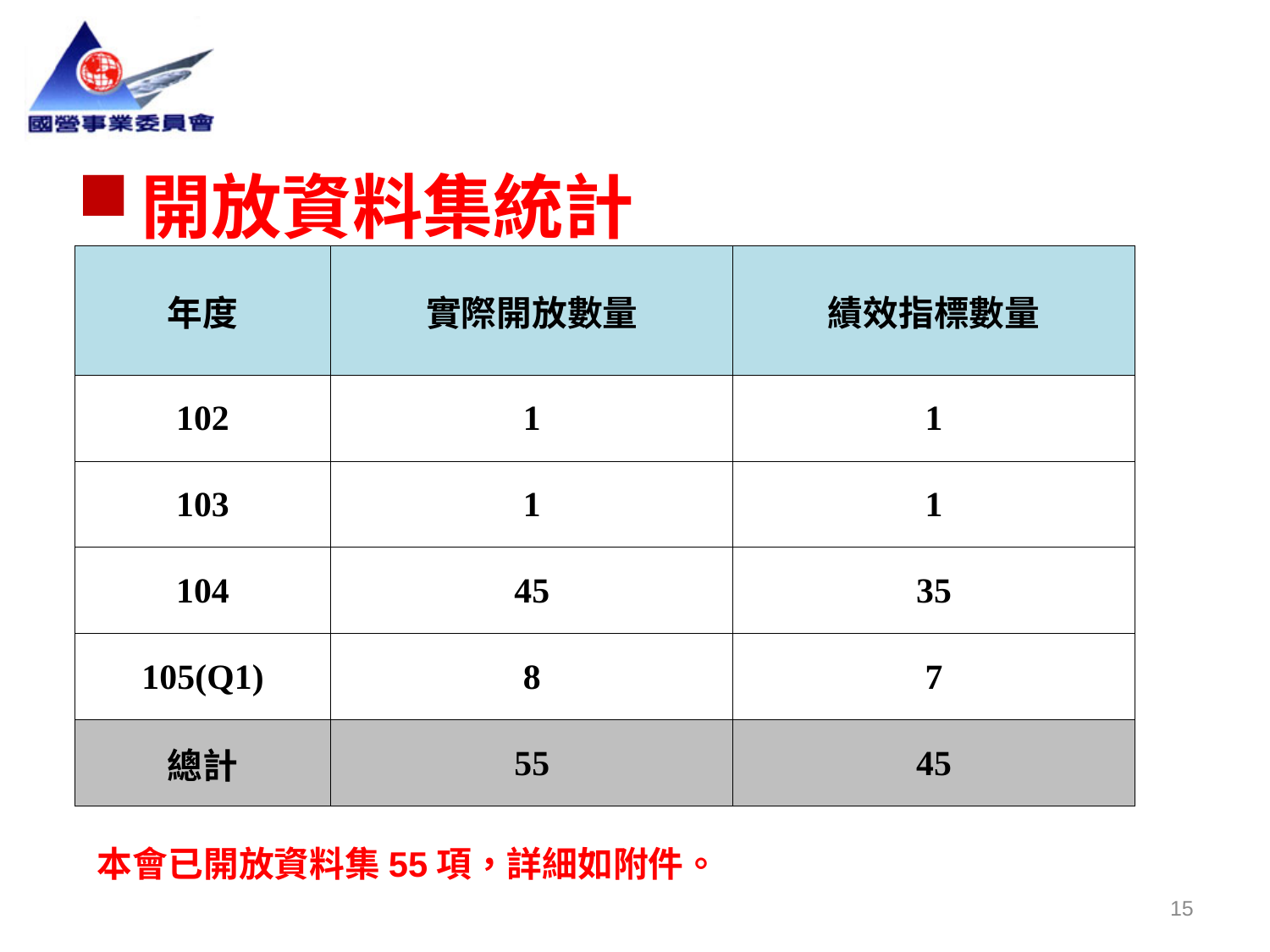

開放資料集統計

| 年度 | 實際開放數量 | 績效指標數量 |
| --- | --- | --- |
| 102 | 1 | 1 |
| 103 | 1 | 1 |
| 104 | 45 | 35 |
| 105(Q1) | 8 | 7 |
| 總計 | 55 | 45 |
本會已開放資料集55項，詳細如附件。
15